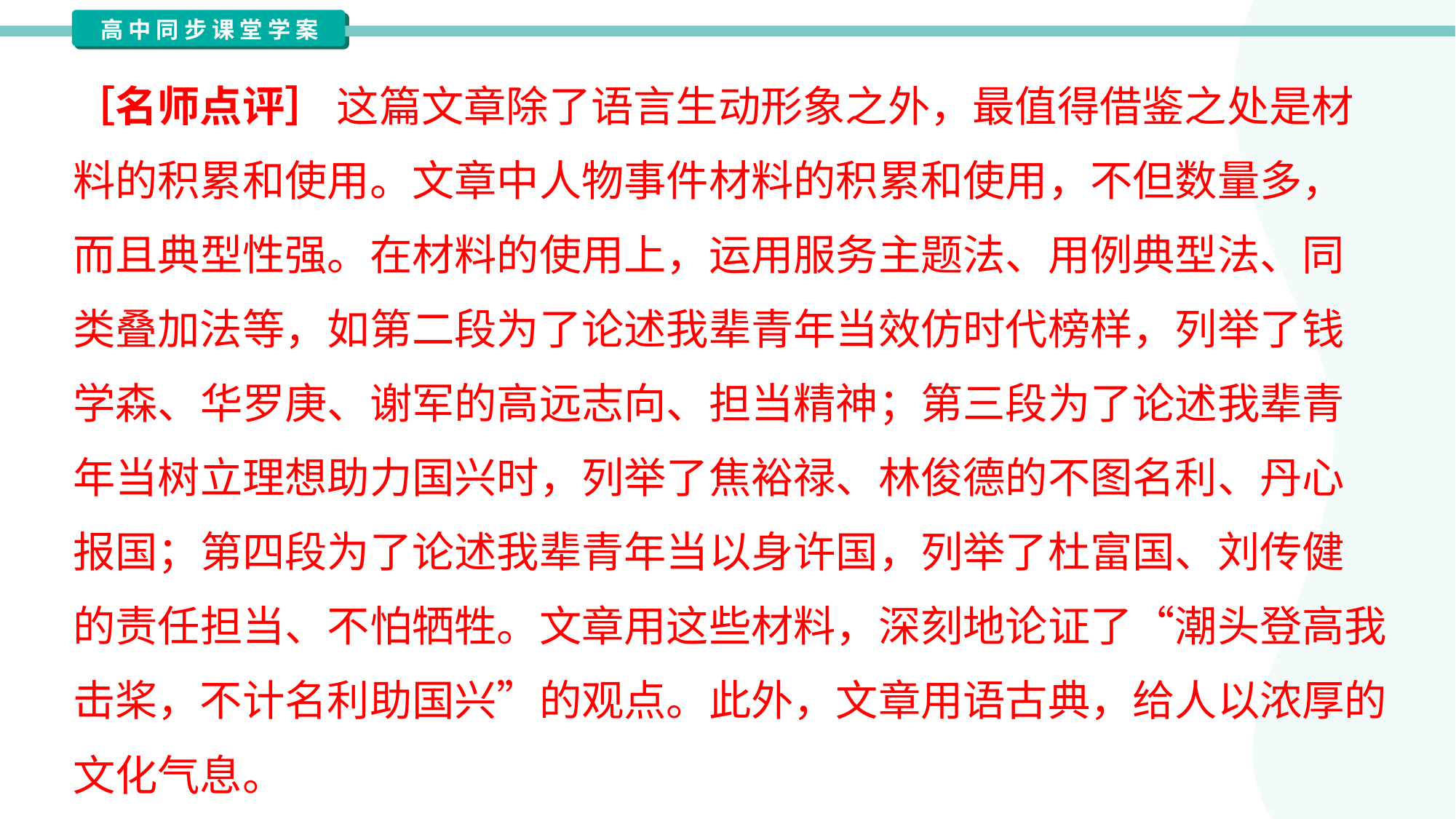

［名师点评］ 这篇文章除了语言生动形象之外，最值得借鉴之处是材
料的积累和使用。文章中人物事件材料的积累和使用，不但数量多，
而且典型性强。在材料的使用上，运用服务主题法、用例典型法、同
类叠加法等，如第二段为了论述我辈青年当效仿时代榜样，列举了钱
学森、华罗庚、谢军的高远志向、担当精神；第三段为了论述我辈青
年当树立理想助力国兴时，列举了焦裕禄、林俊德的不图名利、丹心
报国；第四段为了论述我辈青年当以身许国，列举了杜富国、刘传健
的责任担当、不怕牺牲。文章用这些材料，深刻地论证了“潮头登高我
击桨，不计名利助国兴”的观点。此外，文章用语古典，给人以浓厚的
文化气息。